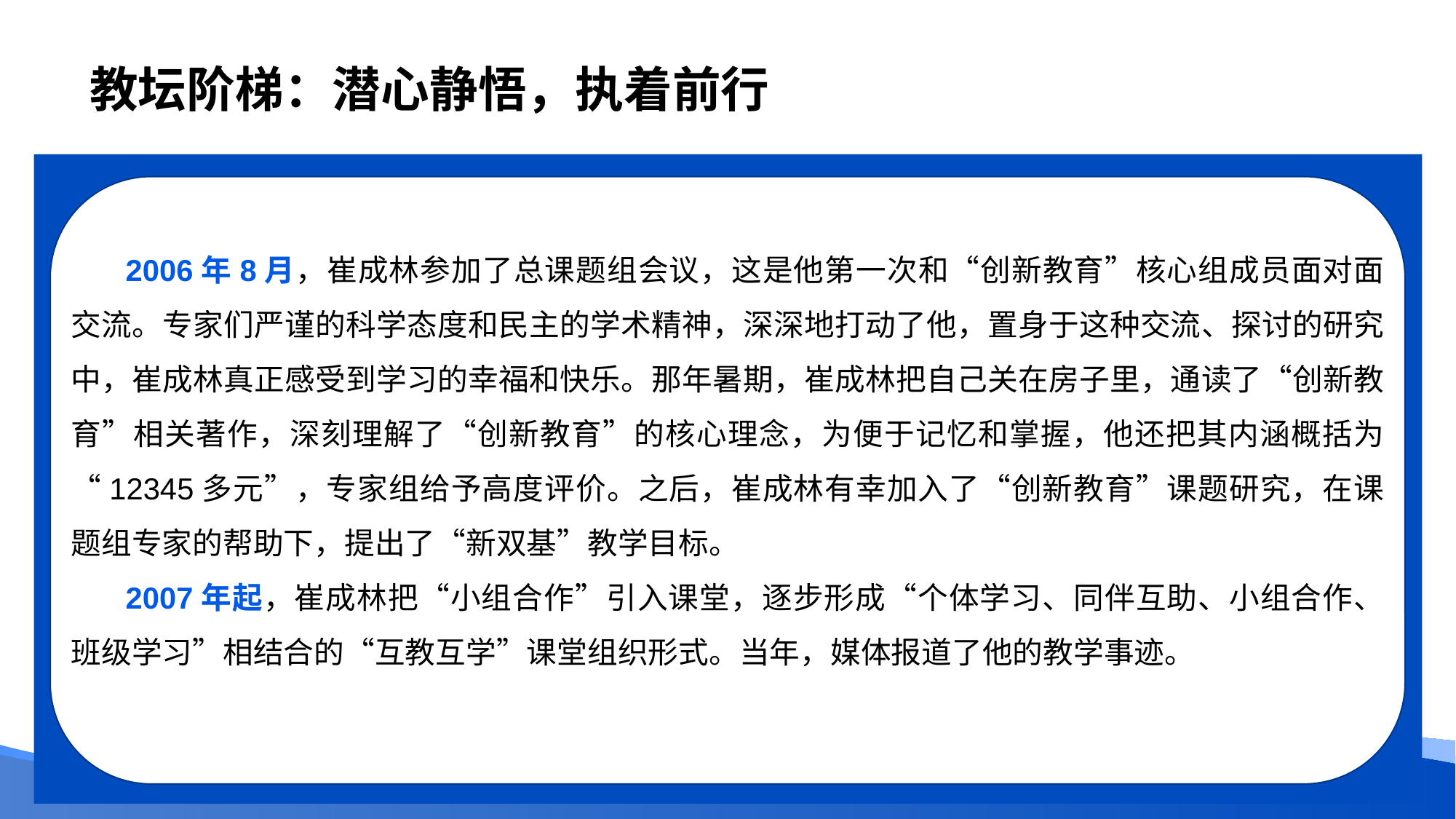

# 教坛阶梯：潜心静悟，执着前行

2006年8月，崔成林参加了总课题组会议，这是他第一次和“创新教育”核心组成员面对面交流。专家们严谨的科学态度和民主的学术精神，深深地打动了他，置身于这种交流、探讨的研究中，崔成林真正感受到学习的幸福和快乐。那年暑期，崔成林把自己关在房子里，通读了“创新教育”相关著作，深刻理解了“创新教育”的核心理念，为便于记忆和掌握，他还把其内涵概括为“12345多元”，专家组给予高度评价。之后，崔成林有幸加入了“创新教育”课题研究，在课题组专家的帮助下，提出了“新双基”教学目标。
2007年起，崔成林把“小组合作”引入课堂，逐步形成“个体学习、同伴互助、小组合作、班级学习”相结合的“互教互学”课堂组织形式。当年，媒体报道了他的教学事迹。